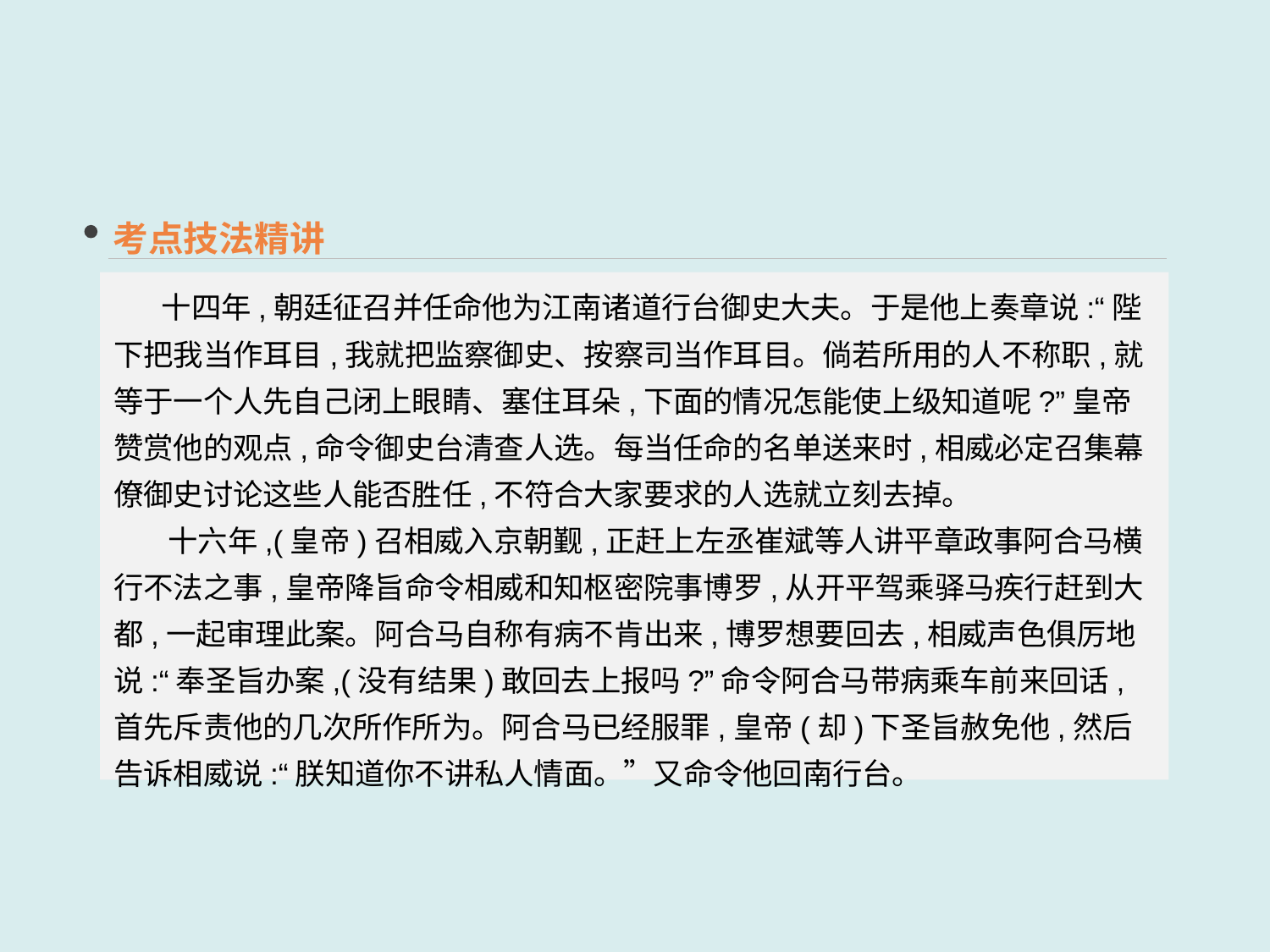

考点技法精讲

      十四年,朝廷征召并任命他为江南诸道行台御史大夫。于是他上奏章说:“陛下把我当作耳目,我就把监察御史、按察司当作耳目。倘若所用的人不称职,就等于一个人先自己闭上眼睛、塞住耳朵,下面的情况怎能使上级知道呢?”皇帝赞赏他的观点,命令御史台清查人选。每当任命的名单送来时,相威必定召集幕僚御史讨论这些人能否胜任,不符合大家要求的人选就立刻去掉。
       十六年,(皇帝)召相威入京朝觐,正赶上左丞崔斌等人讲平章政事阿合马横行不法之事,皇帝降旨命令相威和知枢密院事博罗,从开平驾乘驿马疾行赶到大都,一起审理此案。阿合马自称有病不肯出来,博罗想要回去,相威声色俱厉地说:“奉圣旨办案,(没有结果)敢回去上报吗?”命令阿合马带病乘车前来回话,首先斥责他的几次所作所为。阿合马已经服罪,皇帝(却)下圣旨赦免他,然后告诉相威说:“朕知道你不讲私人情面。”又命令他回南行台。